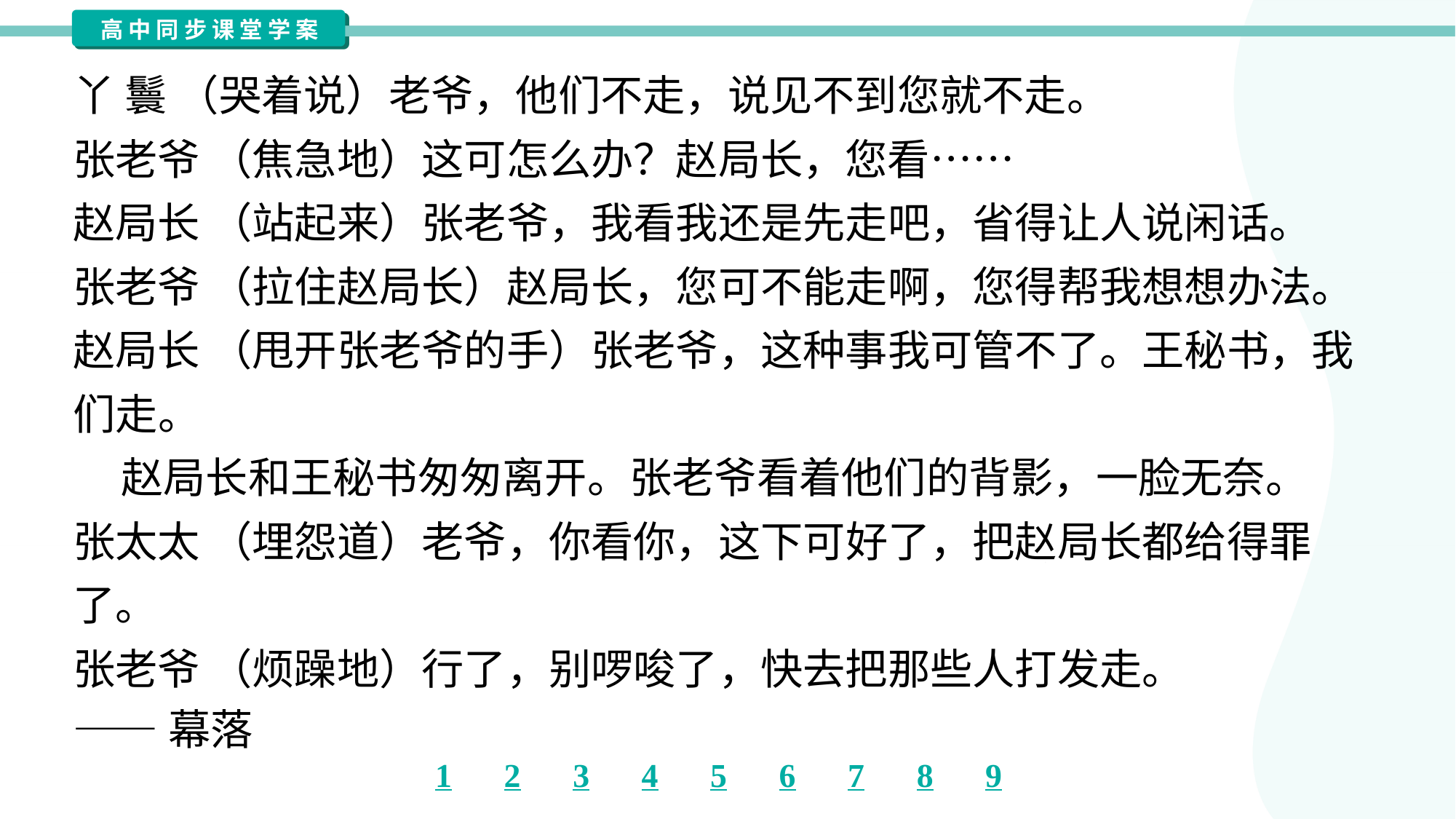

丫 鬟 （哭着说）老爷，他们不走，说见不到您就不走。
张老爷 （焦急地）这可怎么办？赵局长，您看……
赵局长 （站起来）张老爷，我看我还是先走吧，省得让人说闲话。
张老爷 （拉住赵局长）赵局长，您可不能走啊，您得帮我想想办法。
赵局长 （甩开张老爷的手）张老爷，这种事我可管不了。王秘书，我
们走。
    赵局长和王秘书匆匆离开。张老爷看着他们的背影，一脸无奈。
张太太 （埋怨道）老爷，你看你，这下可好了，把赵局长都给得罪
了。
张老爷 （烦躁地）行了，别啰唆了，快去把那些人打发走。
——幕落#65